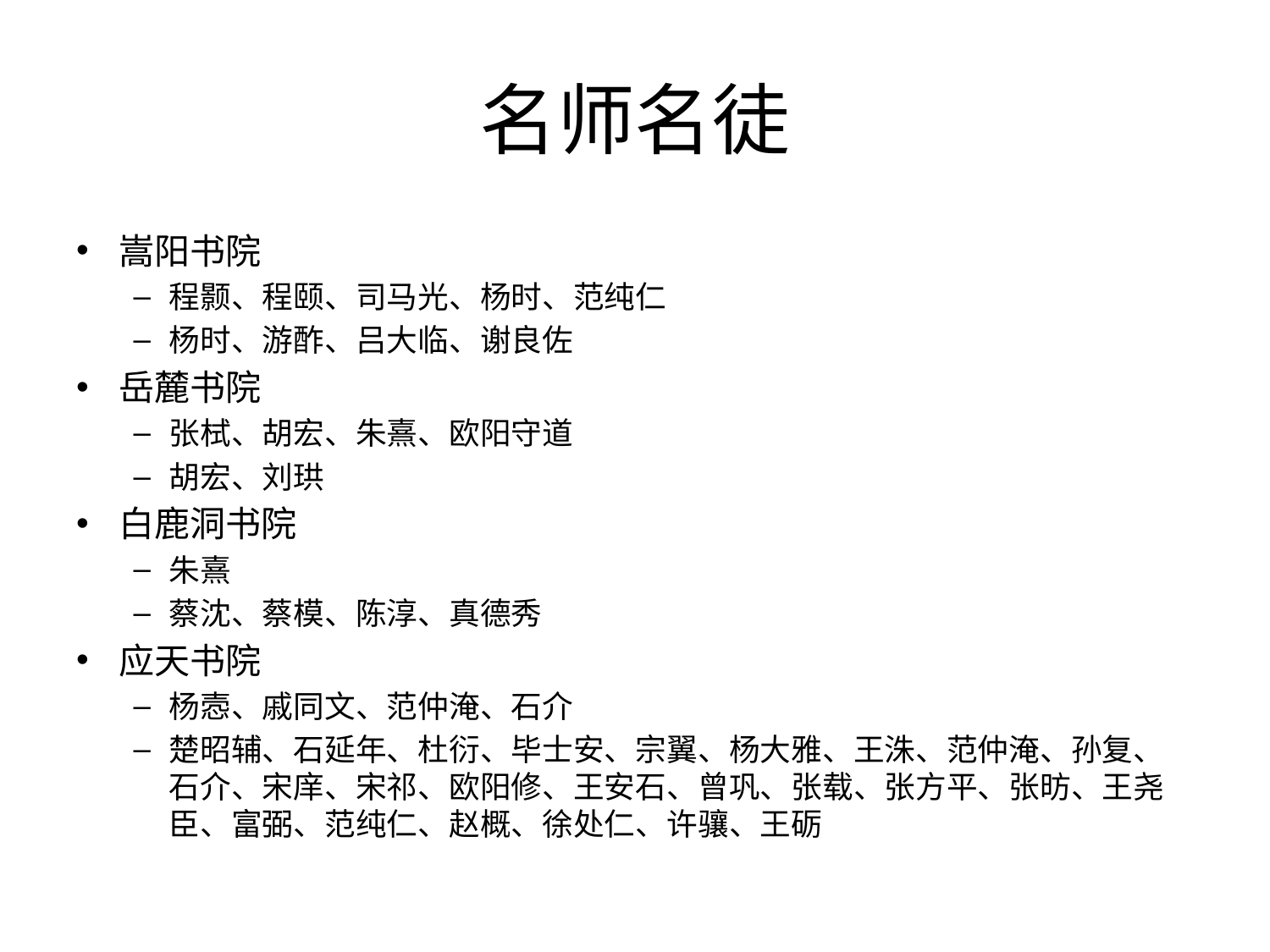

# 名师名徒
嵩阳书院
程颢、程颐、司马光、杨时、范纯仁
杨时、游酢、吕大临、谢良佐
岳麓书院
张栻、胡宏、朱熹、欧阳守道
胡宏、刘珙
白鹿洞书院
朱熹
蔡沈、蔡模、陈淳、真德秀
应天书院
杨悫、戚同文、范仲淹、石介
楚昭辅、石延年、杜衍、毕士安、宗翼、杨大雅、王洙、范仲淹、孙复、石介、宋庠、宋祁、欧阳修、王安石、曾巩、张载、张方平、张昉、王尧臣、富弼、范纯仁、赵概、徐处仁、许骧、王砺